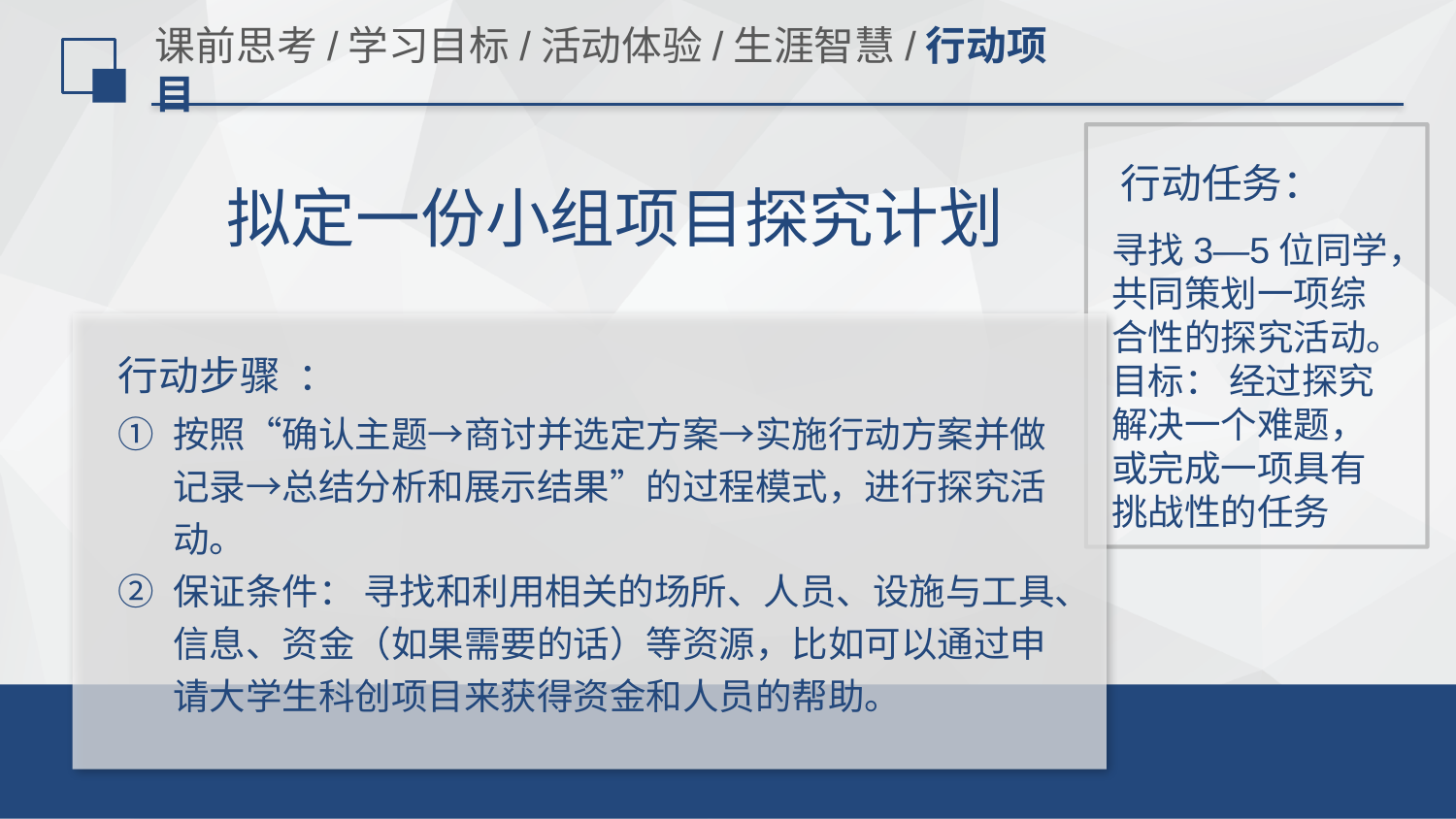

# 课前思考/学习目标/活动体验/生涯智慧/行动项目

行动任务：
拟定一份小组项目探究计划
寻找3—5位同学，共同策划一项综合性的探究活动。
目标： 经过探究解决一个难题，或完成一项具有挑战性的任务

行动步骤  ：
按照“确认主题→商讨并选定方案→实施行动方案并做记录→总结分析和展示结果”的过程模式，进行探究活动。
保证条件： 寻找和利用相关的场所、人员、设施与工具、信息、资金（如果需要的话）等资源，比如可以通过申请大学生科创项目来获得资金和人员的帮助。